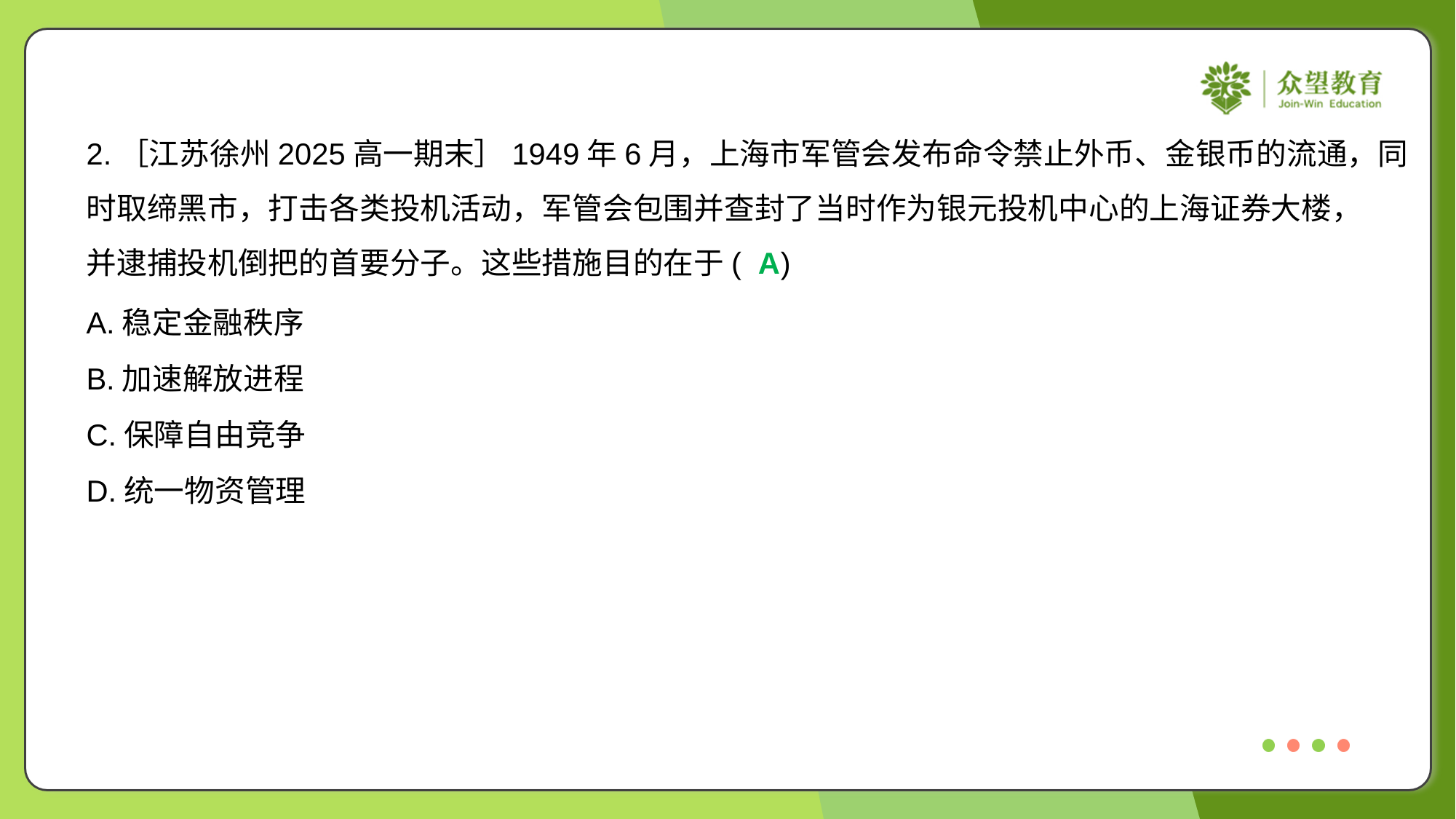

2.［江苏徐州2025高一期末］1949年6月，上海市军管会发布命令禁止外币、金银币的流通，同
时取缔黑市，打击各类投机活动，军管会包围并查封了当时作为银元投机中心的上海证券大楼，
并逮捕投机倒把的首要分子。这些措施目的在于(     )
A
A.稳定金融秩序
B.加速解放进程
C.保障自由竞争
D.统一物资管理